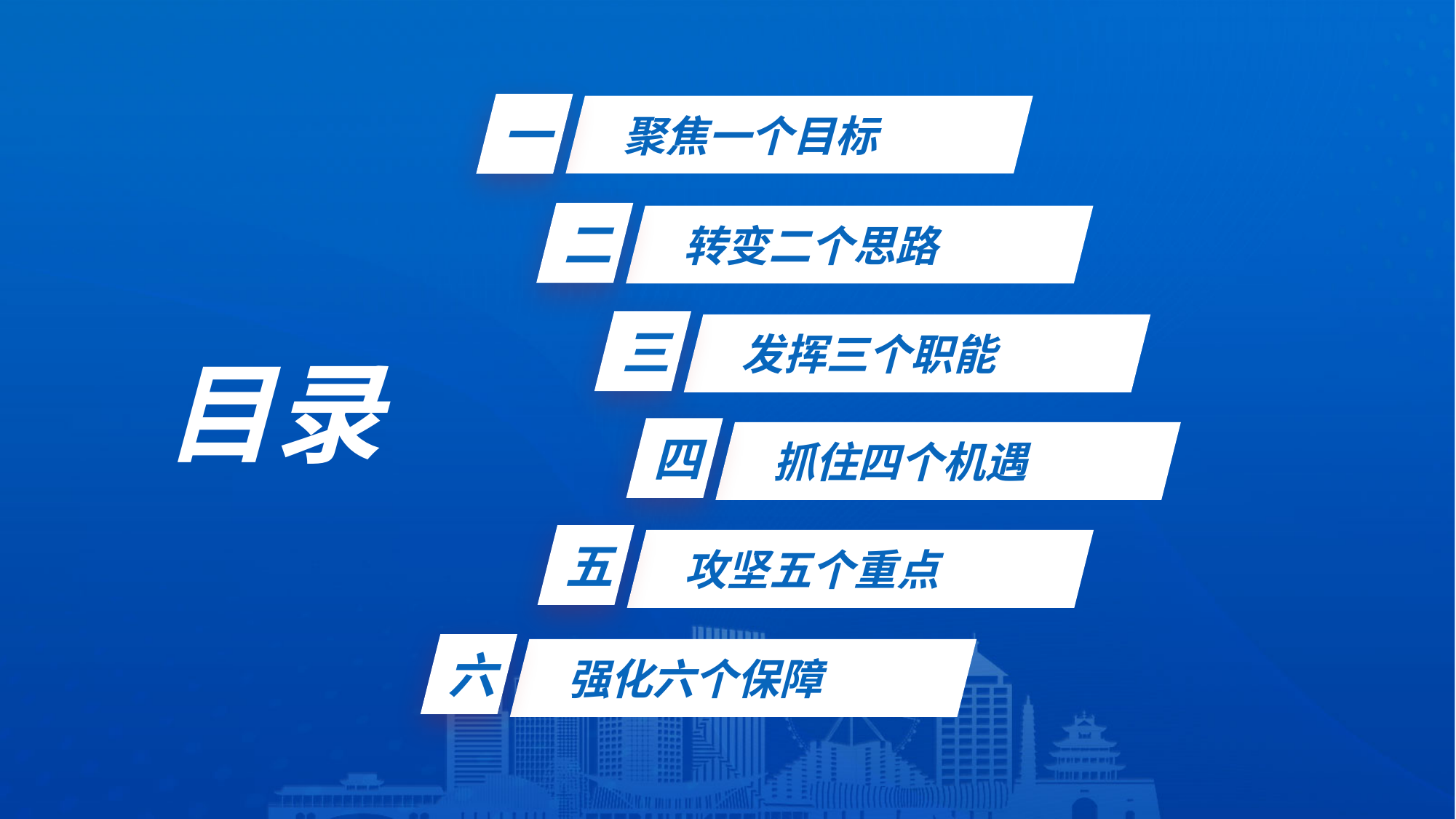

一
聚焦一个目标
二
转变二个思路
三
发挥三个职能
目录
四
抓住四个机遇
五
攻坚五个重点
六
强化六个保障